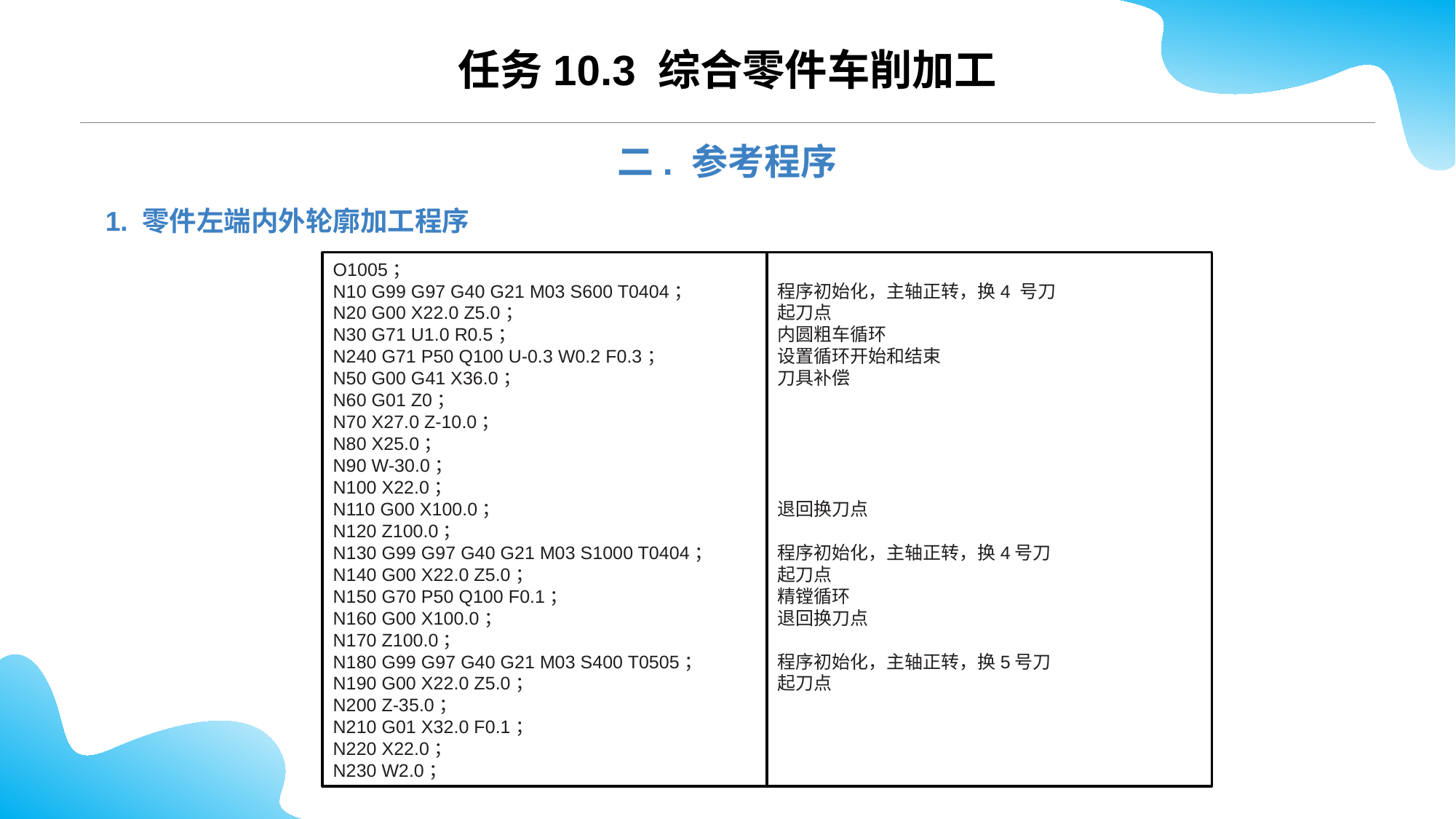

CONTENTS
任务10.3 综合零件车削加工
二. 参考程序
1. 零件左端内外轮廓加工程序
O1005；
N10 G99 G97 G40 G21 M03 S600 T0404；
N20 G00 X22.0 Z5.0；
N30 G71 U1.0 R0.5；
N240 G71 P50 Q100 U-0.3 W0.2 F0.3；
N50 G00 G41 X36.0；
N60 G01 Z0；
N70 X27.0 Z-10.0；
N80 X25.0；
N90 W-30.0；
N100 X22.0；
N110 G00 X100.0；
N120 Z100.0；
N130 G99 G97 G40 G21 M03 S1000 T0404；
N140 G00 X22.0 Z5.0；
N150 G70 P50 Q100 F0.1；
N160 G00 X100.0；
N170 Z100.0；
N180 G99 G97 G40 G21 M03 S400 T0505；
N190 G00 X22.0 Z5.0；
N200 Z-35.0；
N210 G01 X32.0 F0.1；
N220 X22.0；
N230 W2.0；

程序初始化，主轴正转，换4 号刀
起刀点
内圆粗车循环
设置循环开始和结束
刀具补偿

退回换刀点

程序初始化，主轴正转，换4号刀
起刀点
精镗循环
退回换刀点

程序初始化，主轴正转，换5号刀
起刀点